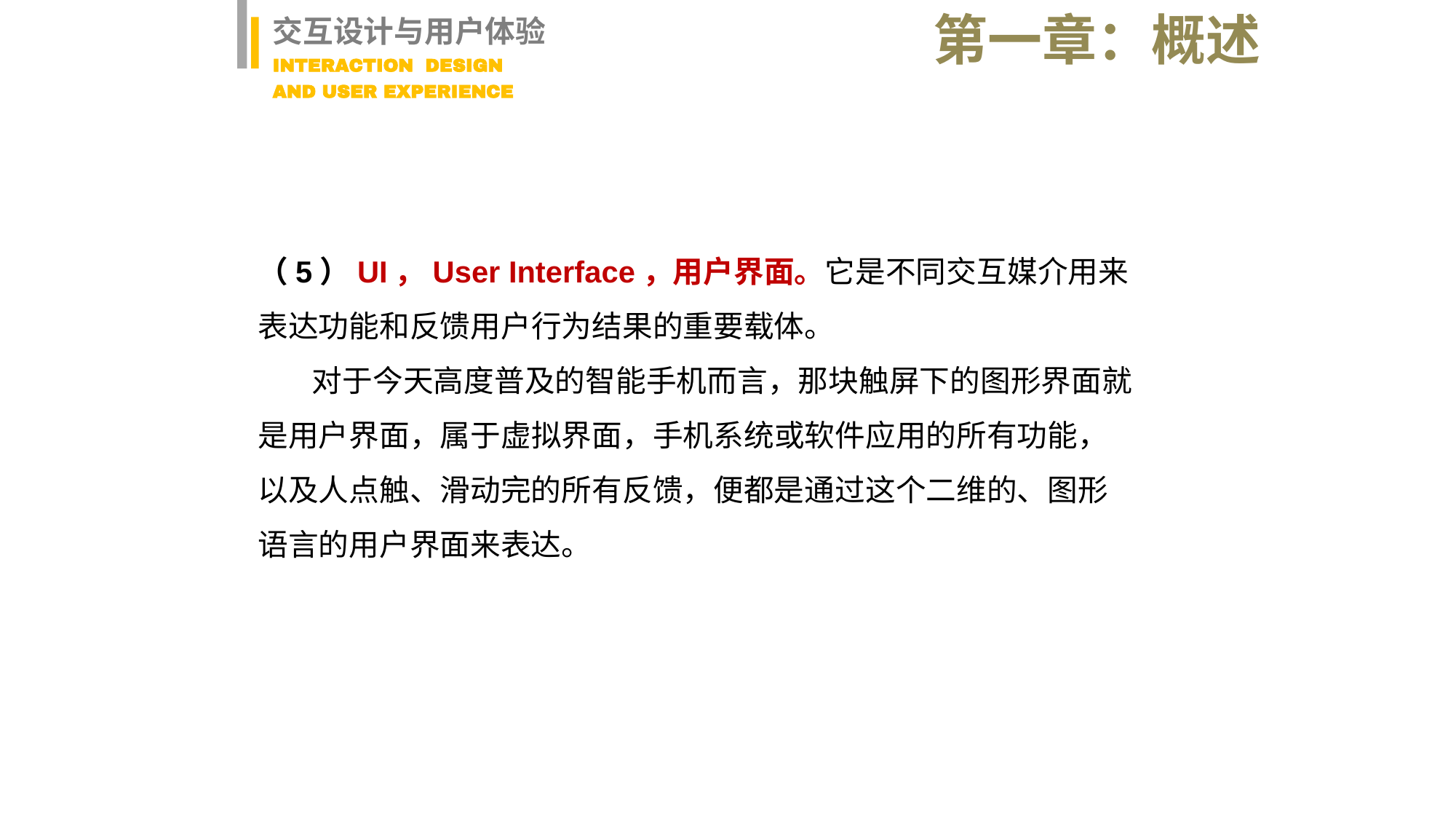

第一章：概述

交互设计与用户体验
INTERACTION  DESIGN
AND USER EXPERIENCE
（5）UI，User Interface，用户界面。它是不同交互媒介用来表达功能和反馈用户行为结果的重要载体。
       对于今天高度普及的智能手机而言，那块触屏下的图形界面就是用户界面，属于虚拟界面，手机系统或软件应用的所有功能，以及人点触、滑动完的所有反馈，便都是通过这个二维的、图形语言的用户界面来表达。